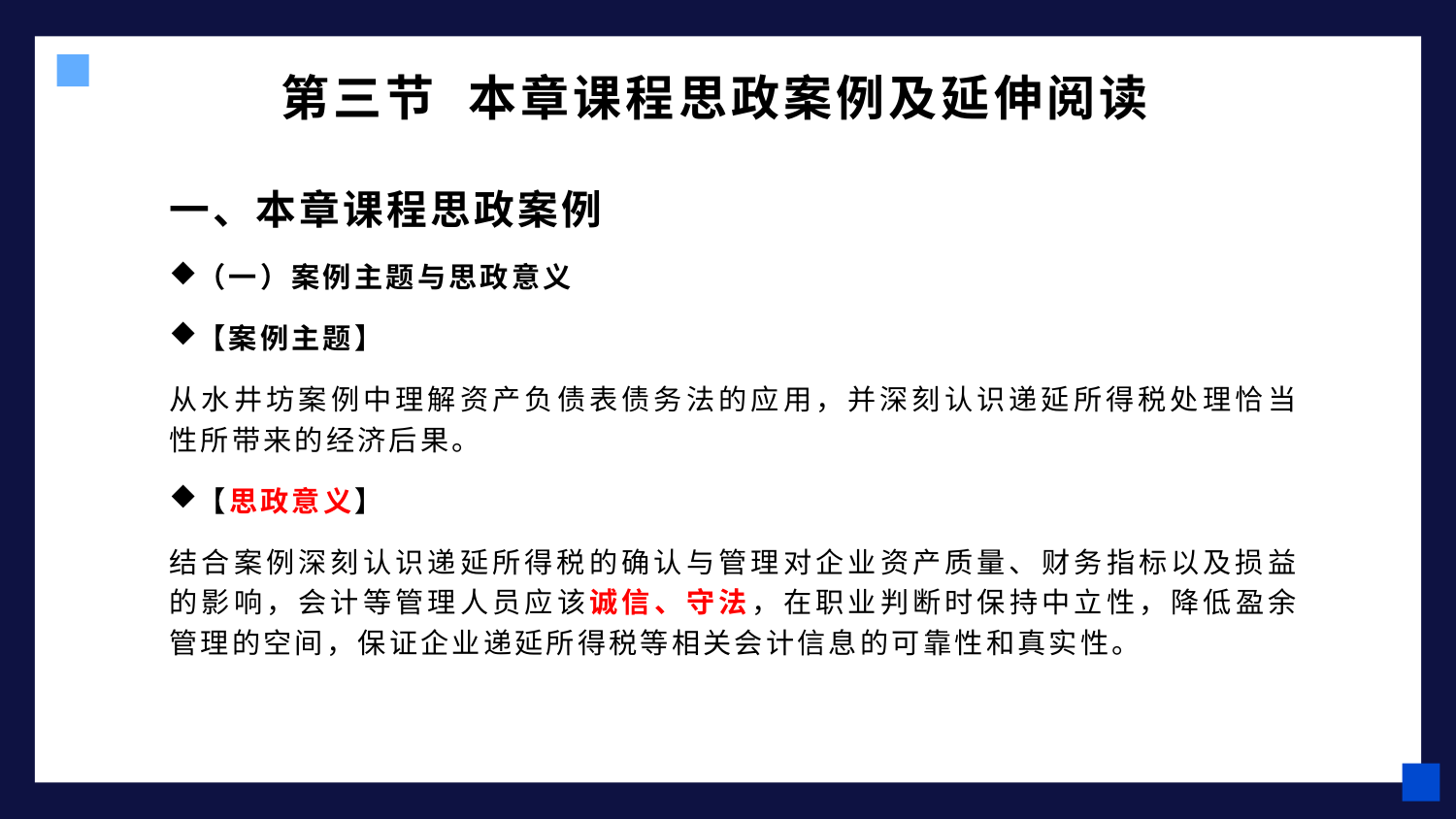

# 第三节  本章课程思政案例及延伸阅读
一、本章课程思政案例
（一）案例主题与思政意义
【案例主题】
从水井坊案例中理解资产负债表债务法的应用，并深刻认识递延所得税处理恰当性所带来的经济后果。
【思政意义】
结合案例深刻认识递延所得税的确认与管理对企业资产质量、财务指标以及损益的影响，会计等管理人员应该诚信、守法，在职业判断时保持中立性，降低盈余管理的空间，保证企业递延所得税等相关会计信息的可靠性和真实性。